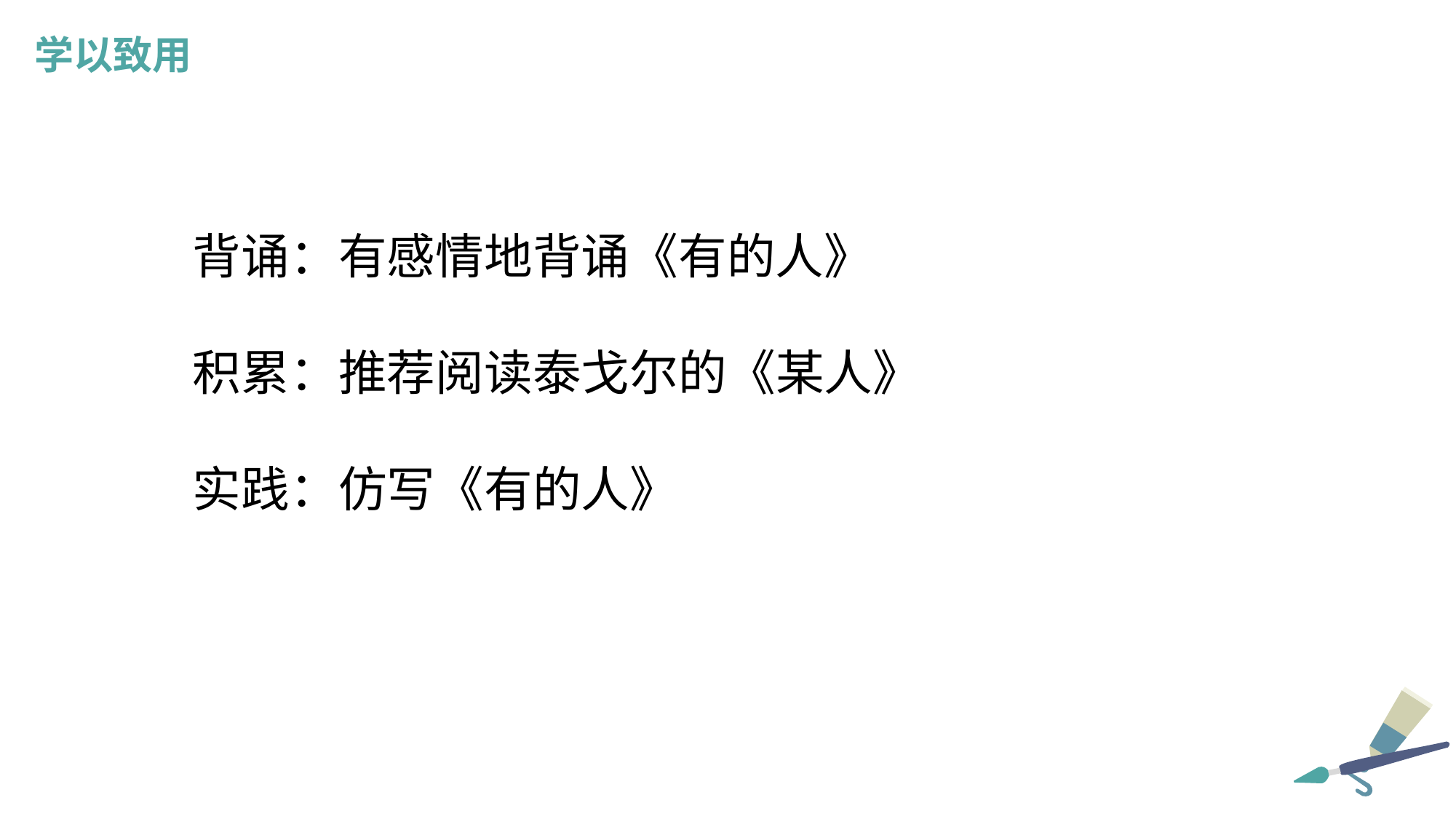

学以致用

背诵：有感情地背诵《有的人》

积累：推荐阅读泰戈尔的《某人》

实践：仿写《有的人》